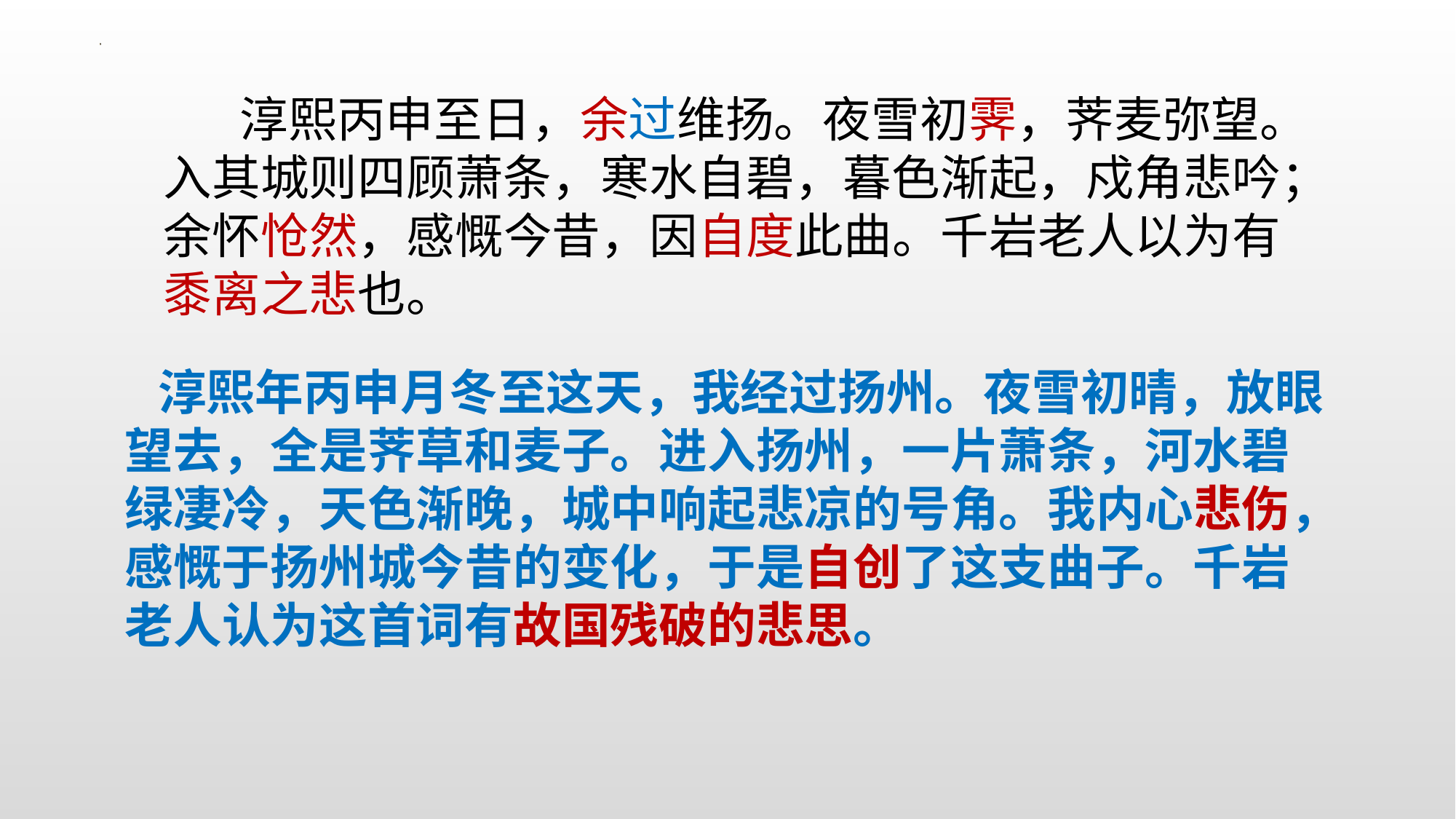

淳熙丙申至日，余过维扬。夜雪初霁，荠麦弥望。入其城则四顾萧条，寒水自碧，暮色渐起，戍角悲吟；余怀怆然，感慨今昔，因自度此曲。千岩老人以为有黍离之悲也。
   淳熙年丙申月冬至这天，我经过扬州。夜雪初晴，放眼望去，全是荠草和麦子。进入扬州，一片萧条，河水碧绿凄冷，天色渐晚，城中响起悲凉的号角。我内心悲伤，感慨于扬州城今昔的变化，于是自创了这支曲子。千岩老人认为这首词有故国残破的悲思。